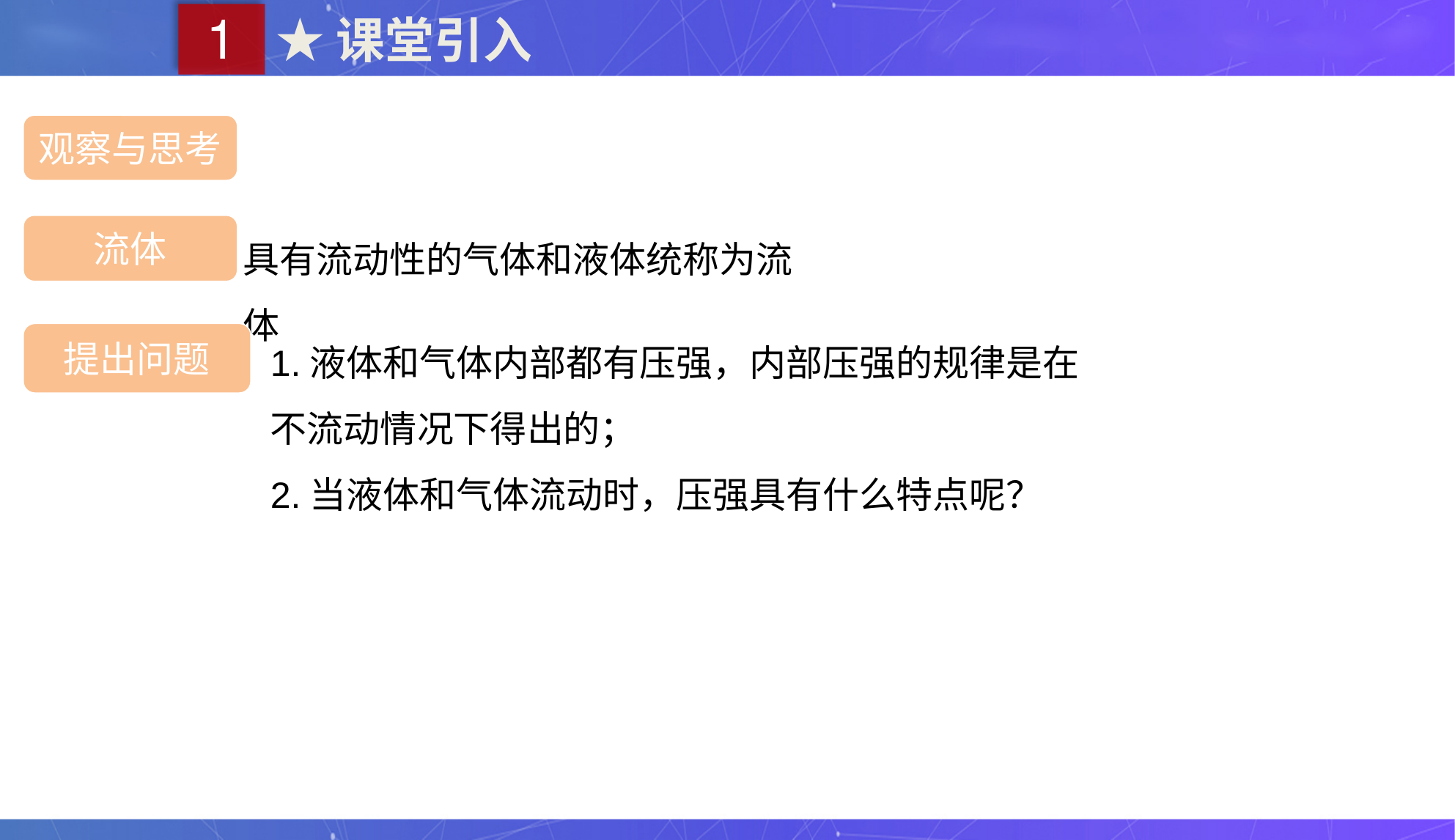

1
★课堂引入
观察与思考
具有流动性的气体和液体统称为流体
流体
1.液体和气体内部都有压强，内部压强的规律是在不流动情况下得出的；
2.当液体和气体流动时，压强具有什么特点呢？
提出问题